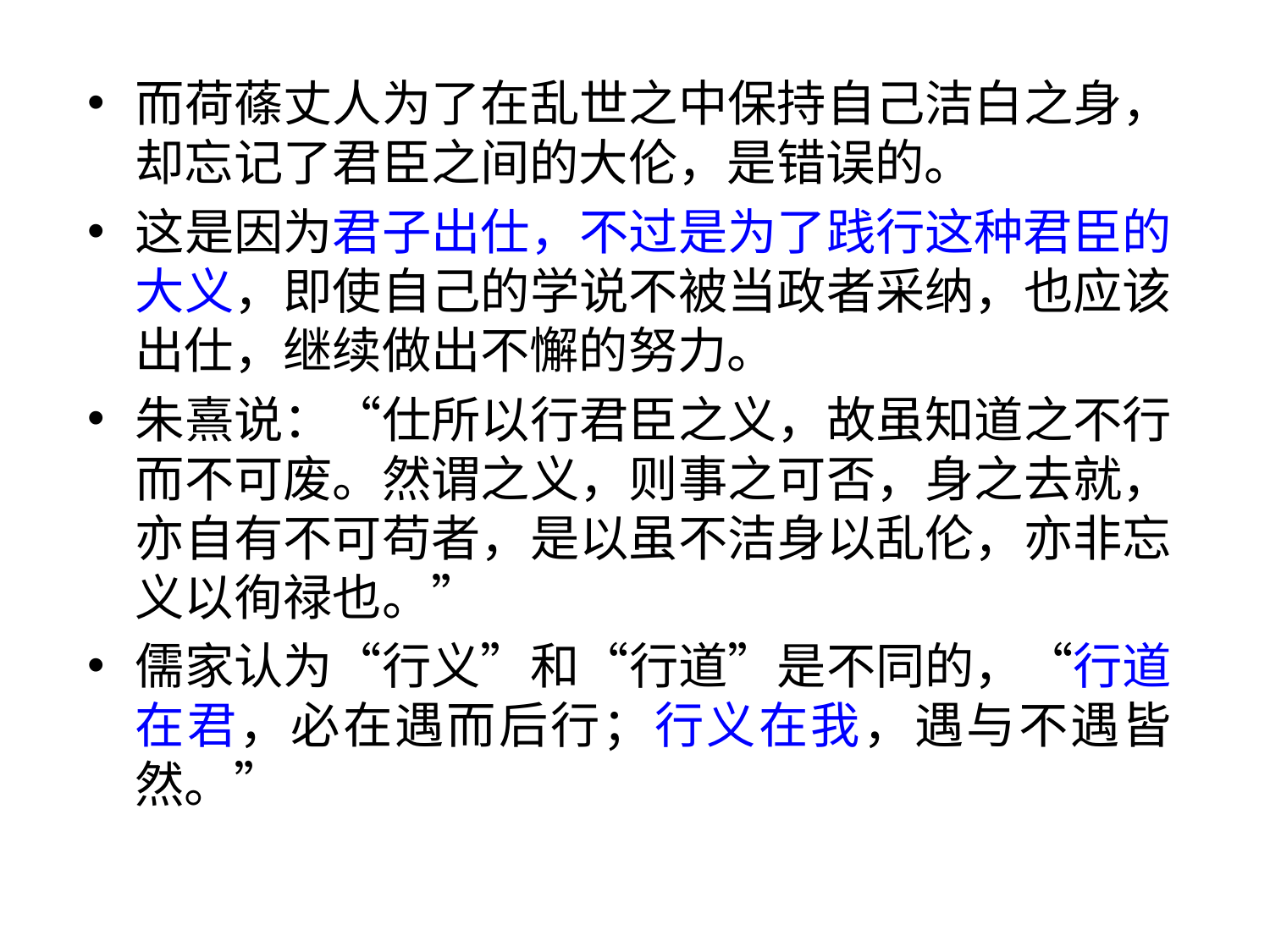

而荷蓧丈人为了在乱世之中保持自己洁白之身，却忘记了君臣之间的大伦，是错误的。
这是因为君子出仕，不过是为了践行这种君臣的大义，即使自己的学说不被当政者采纳，也应该出仕，继续做出不懈的努力。
朱熹说：“仕所以行君臣之义，故虽知道之不行而不可废。然谓之义，则事之可否，身之去就，亦自有不可苟者，是以虽不洁身以乱伦，亦非忘义以徇禄也。”
儒家认为“行义”和“行道”是不同的，“行道在君，必在遇而后行；行义在我，遇与不遇皆然。”